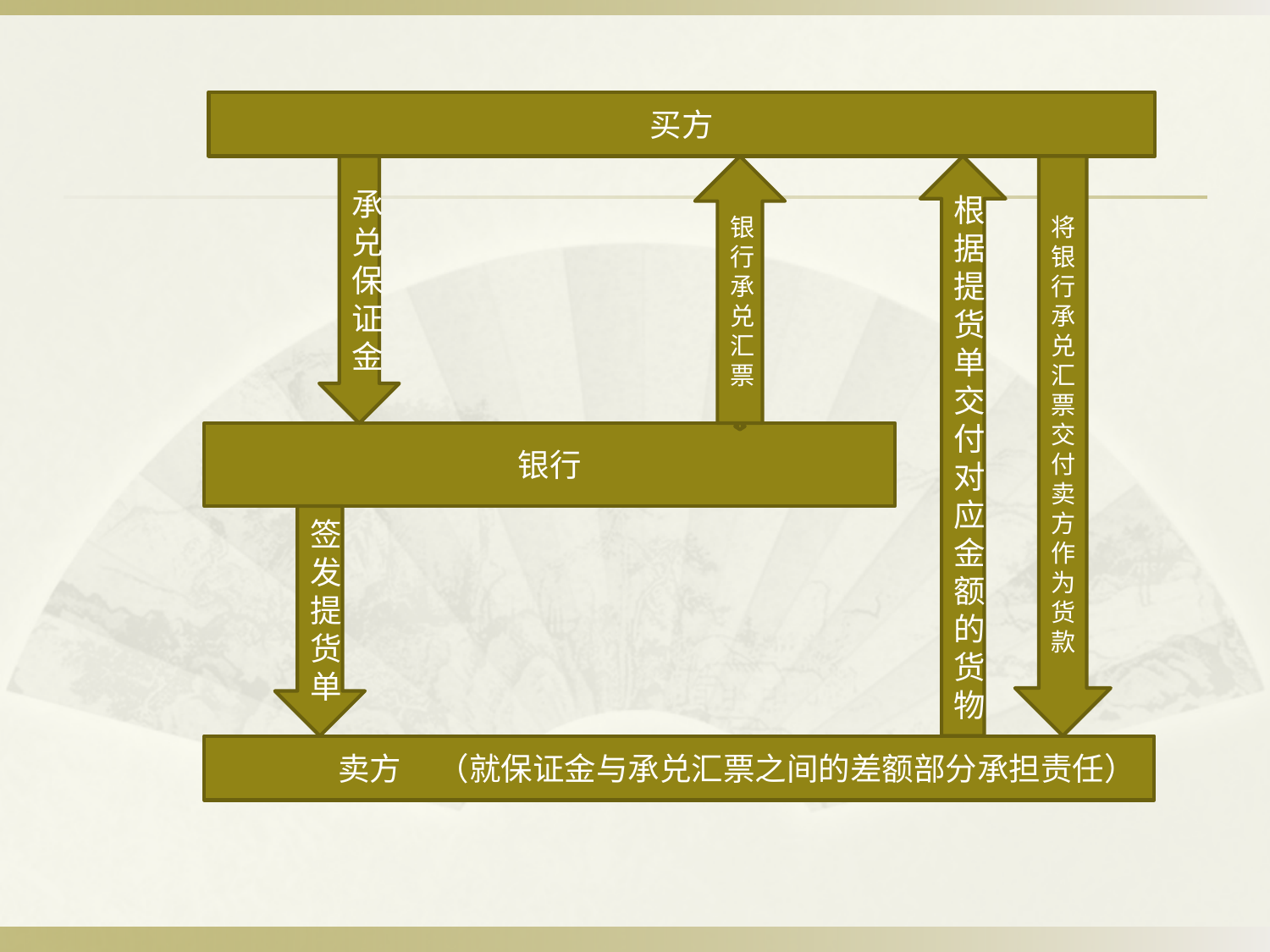

买方
根据提货单交付对应金额的货物
承兑保证金
银行承兑汇票
将银行承兑汇票交付卖方作为货款
银行

签发提货单
               卖方     （就保证金与承兑汇票之间的差额部分承担责任）